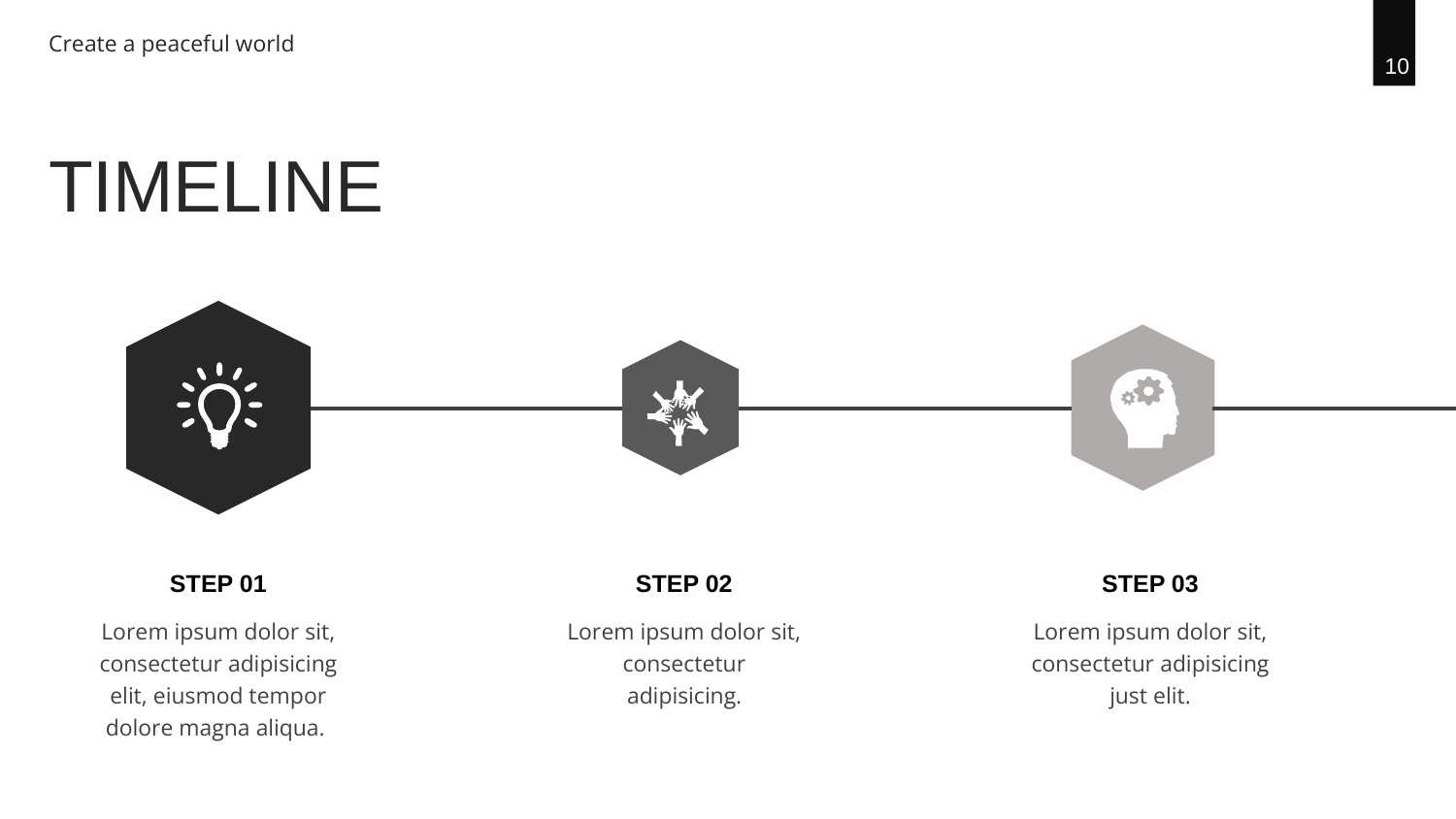

Create a peaceful world
10
TIMELINE

STEP 03
Lorem ipsum dolor sit, consectetur adipisicing just elit.
STEP 02
Lorem ipsum dolor sit, consectetur adipisicing.
STEP 01
Lorem ipsum dolor sit, consectetur adipisicing elit, eiusmod tempor dolore magna aliqua.
PPT模板下载：www.1ppt.com/moban/     行业PPT模板：www.1ppt.com/hangye/
节日PPT模板：www.1ppt.com/jieri/           PPT素材下载：www.1ppt.com/sucai/
PPT背景图片：www.1ppt.com/beijing/      PPT图表下载：www.1ppt.com/tubiao/
优秀PPT下载：www.1ppt.com/xiazai/        PPT教程： www.1ppt.com/powerpoint/
Word教程： www.1ppt.com/word/              Excel教程：www.1ppt.com/excel/
资料下载：www.1ppt.com/ziliao/                PPT课件下载：www.1ppt.com/kejian/
范文下载：www.1ppt.com/fanwen/             试卷下载：www.1ppt.com/shiti/
教案下载：www.1ppt.com/jiaoan/
字体下载：www.1ppt.com/ziti/